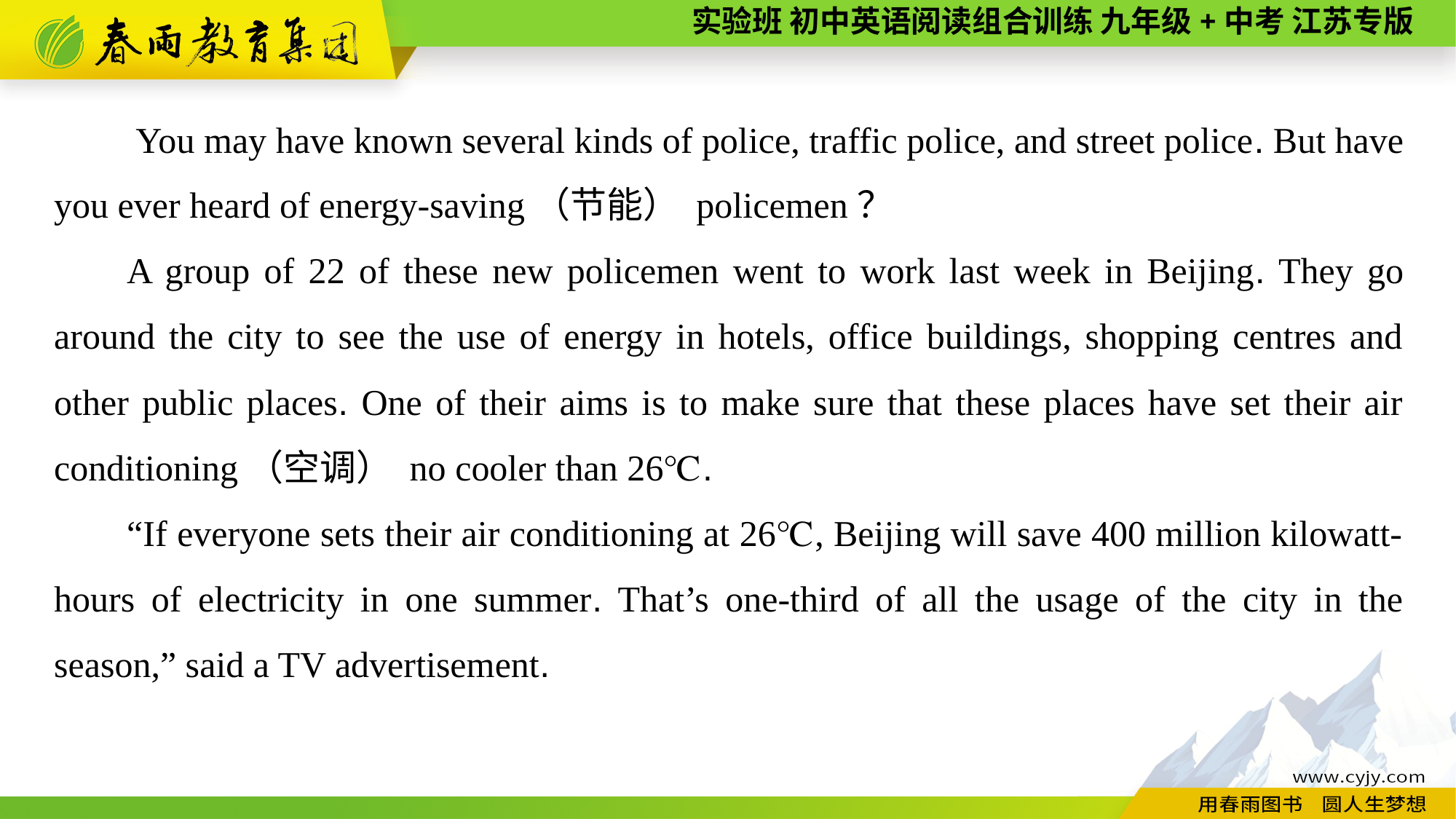

You may have known several kinds of police, traffic police, and street police. But have you ever heard of energy-saving（节能） policemen？
A group of 22 of these new policemen went to work last week in Beijing. They go around the city to see the use of energy in hotels, office buildings, shopping centres and other public places. One of their aims is to make sure that these places have set their air conditioning（空调） no cooler than 26℃.
“If everyone sets their air conditioning at 26℃, Beijing will save 400 million kilowatt-hours of electricity in one summer. That’s one-third of all the usage of the city in the season,” said a TV advertisement.